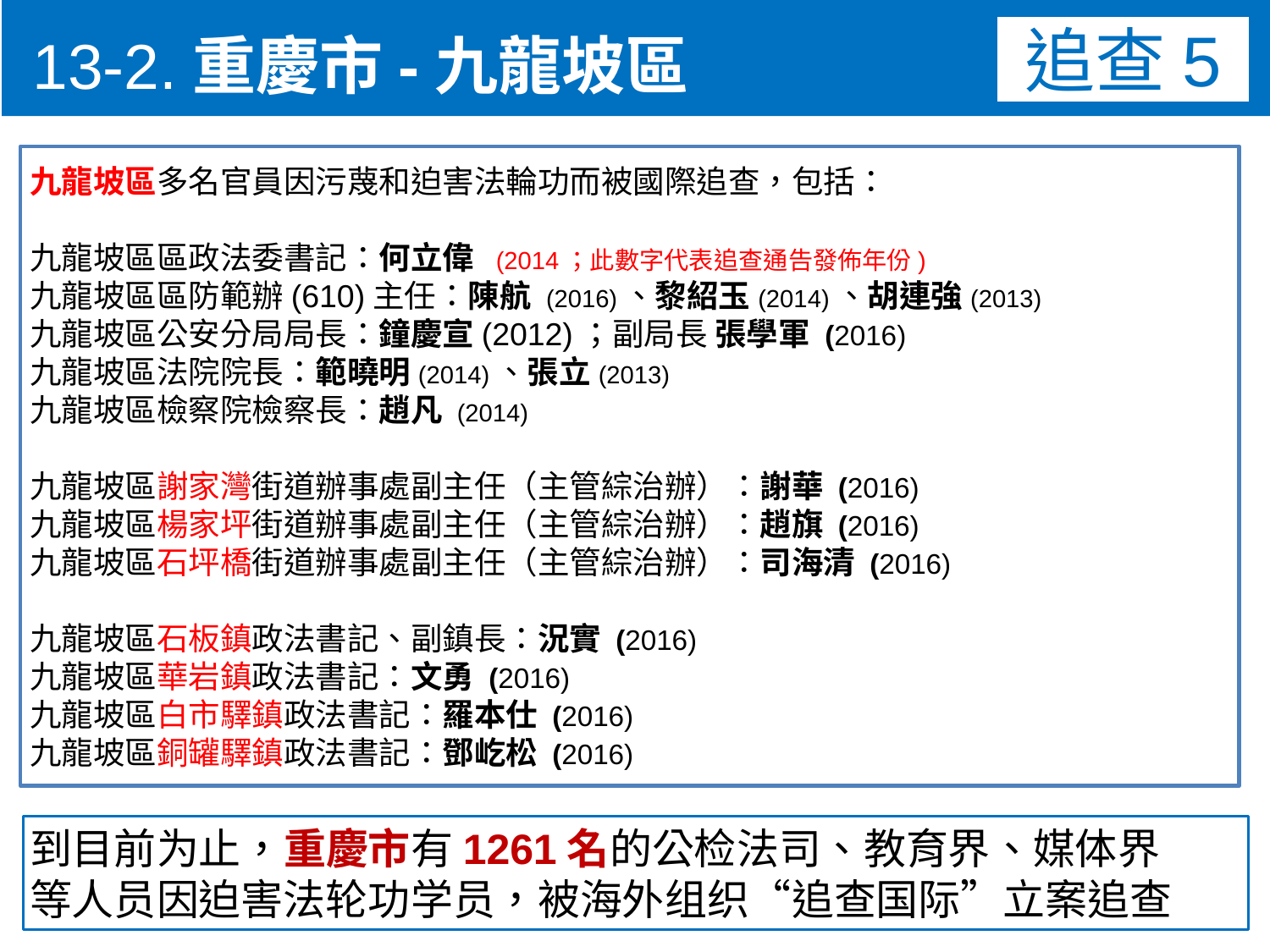

13-2.重慶市-九龍坡區
追查5
九龍坡區多名官員因污蔑和迫害法輪功而被國際追查，包括：

九龍坡區區政法委書記：何立偉  (2014；此數字代表追查通告發佈年份)
九龍坡區區防範辦(610)主任：陳航 (2016)、黎紹玉(2014)、胡連強(2013)
九龍坡區公安分局局長：鐘慶宣(2012)；副局長 張學軍 (2016)
九龍坡區法院院長：範曉明(2014)、張立(2013)
九龍坡區檢察院檢察長：趙凡 (2014)

九龍坡區謝家灣街道辦事處副主任（主管綜治辦）：謝華 (2016)
九龍坡區楊家坪街道辦事處副主任（主管綜治辦）：趙旗 (2016)
九龍坡區石坪橋街道辦事處副主任（主管綜治辦）：司海清 (2016)

九龍坡區石板鎮政法書記、副鎮長：況實 (2016)
九龍坡區華岩鎮政法書記：文勇 (2016)
九龍坡區白市驛鎮政法書記：羅本仕 (2016)
九龍坡區銅罐驛鎮政法書記：鄧屹松 (2016)
到目前为止，重慶市有1261名的公检法司、教育界、媒体界
等人员因迫害法轮功学员，被海外组织“追查国际”立案追查